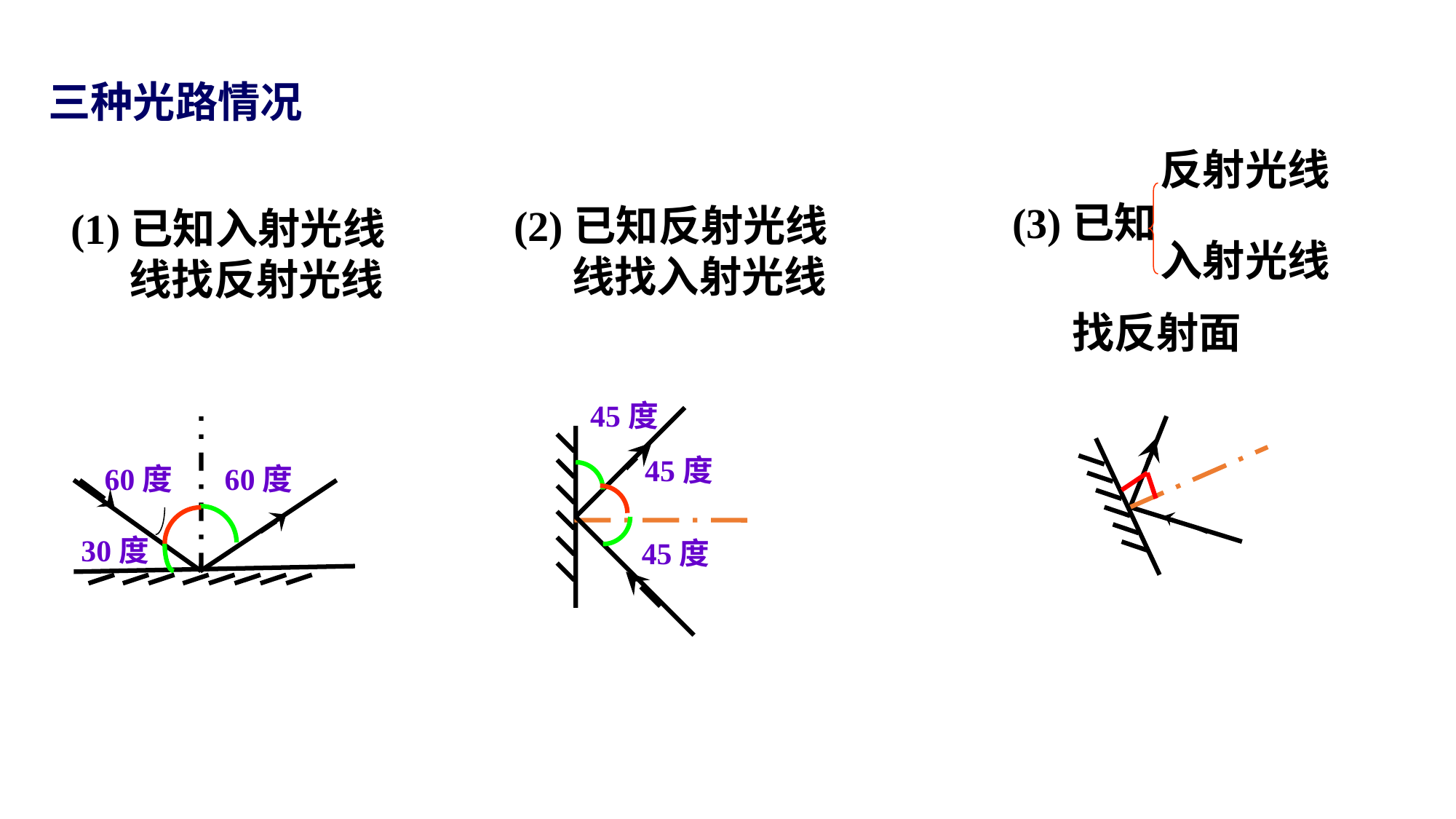

三种光路情况
反射光线

(3)已知
(2)已知反射光线
     线找入射光线
(1)已知入射光线
     线找反射光线
入射光线
找反射面
45度

45度

60度
60度

30度
45度